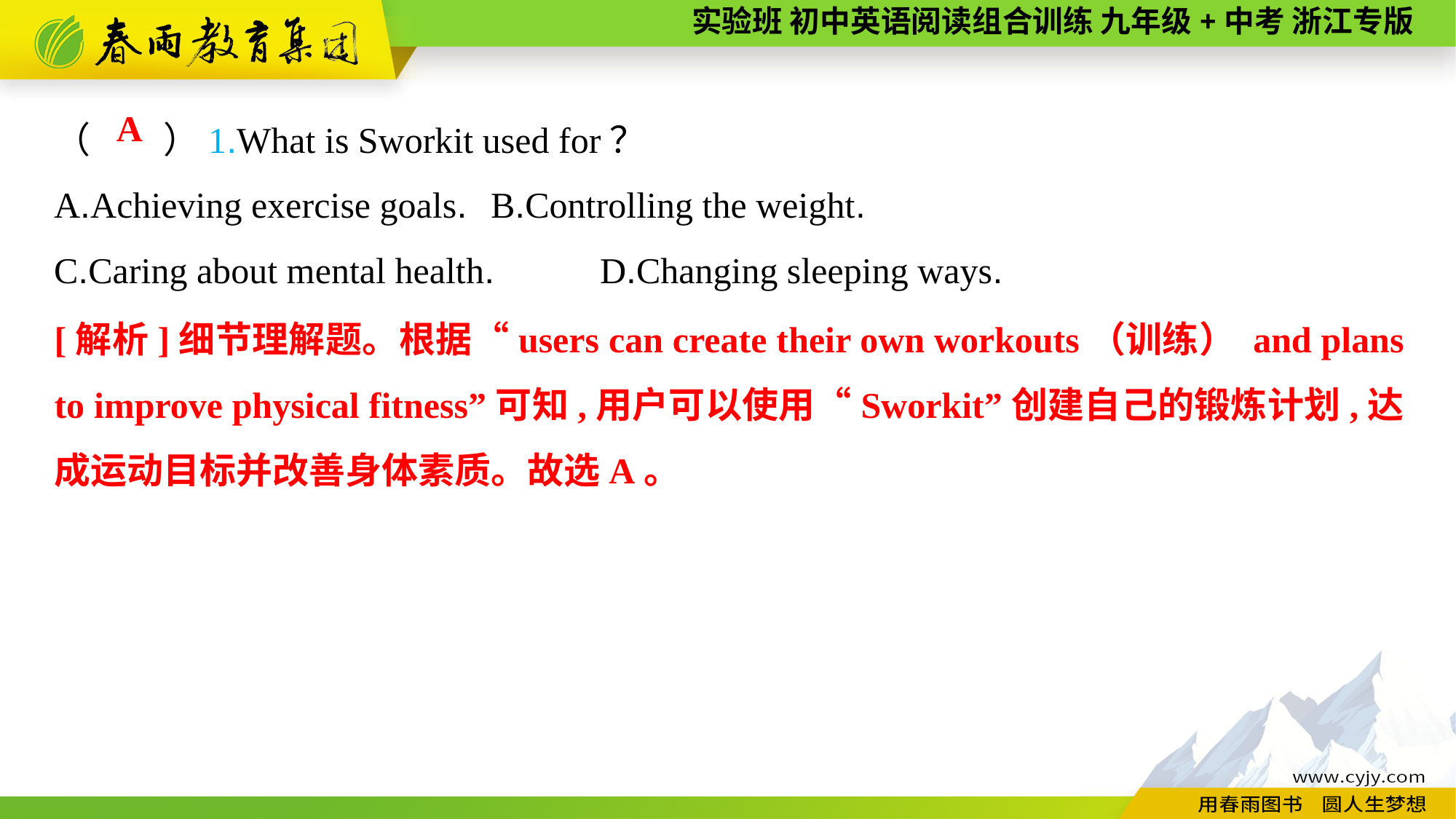

（　　）1.What is Sworkit used for？
A.Achieving exercise goals.	B.Controlling the weight.
C.Caring about mental health.	D.Changing sleeping ways.
A
[解析]细节理解题。根据“users can create their own workouts（训练） and plans to improve physical fitness”可知,用户可以使用“Sworkit”创建自己的锻炼计划,达成运动目标并改善身体素质。故选A。